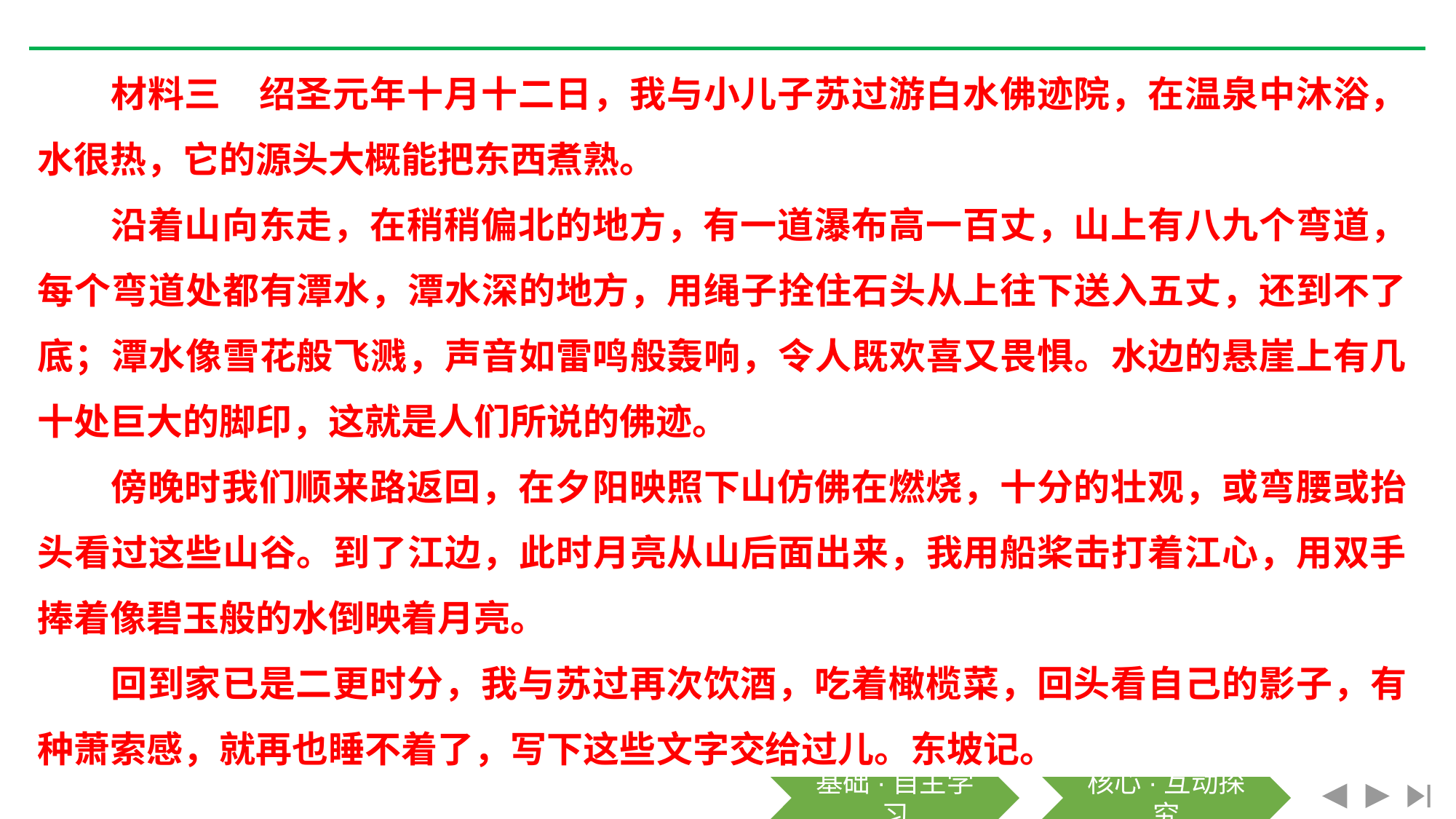

材料三　绍圣元年十月十二日，我与小儿子苏过游白水佛迹院，在温泉中沐浴，水很热，它的源头大概能把东西煮熟。
沿着山向东走，在稍稍偏北的地方，有一道瀑布高一百丈，山上有八九个弯道，每个弯道处都有潭水，潭水深的地方，用绳子拴住石头从上往下送入五丈，还到不了底；潭水像雪花般飞溅，声音如雷鸣般轰响，令人既欢喜又畏惧。水边的悬崖上有几十处巨大的脚印，这就是人们所说的佛迹。
傍晚时我们顺来路返回，在夕阳映照下山仿佛在燃烧，十分的壮观，或弯腰或抬头看过这些山谷。到了江边，此时月亮从山后面出来，我用船桨击打着江心，用双手捧着像碧玉般的水倒映着月亮。
回到家已是二更时分，我与苏过再次饮酒，吃着橄榄菜，回头看自己的影子，有种萧索感，就再也睡不着了，写下这些文字交给过儿。东坡记。